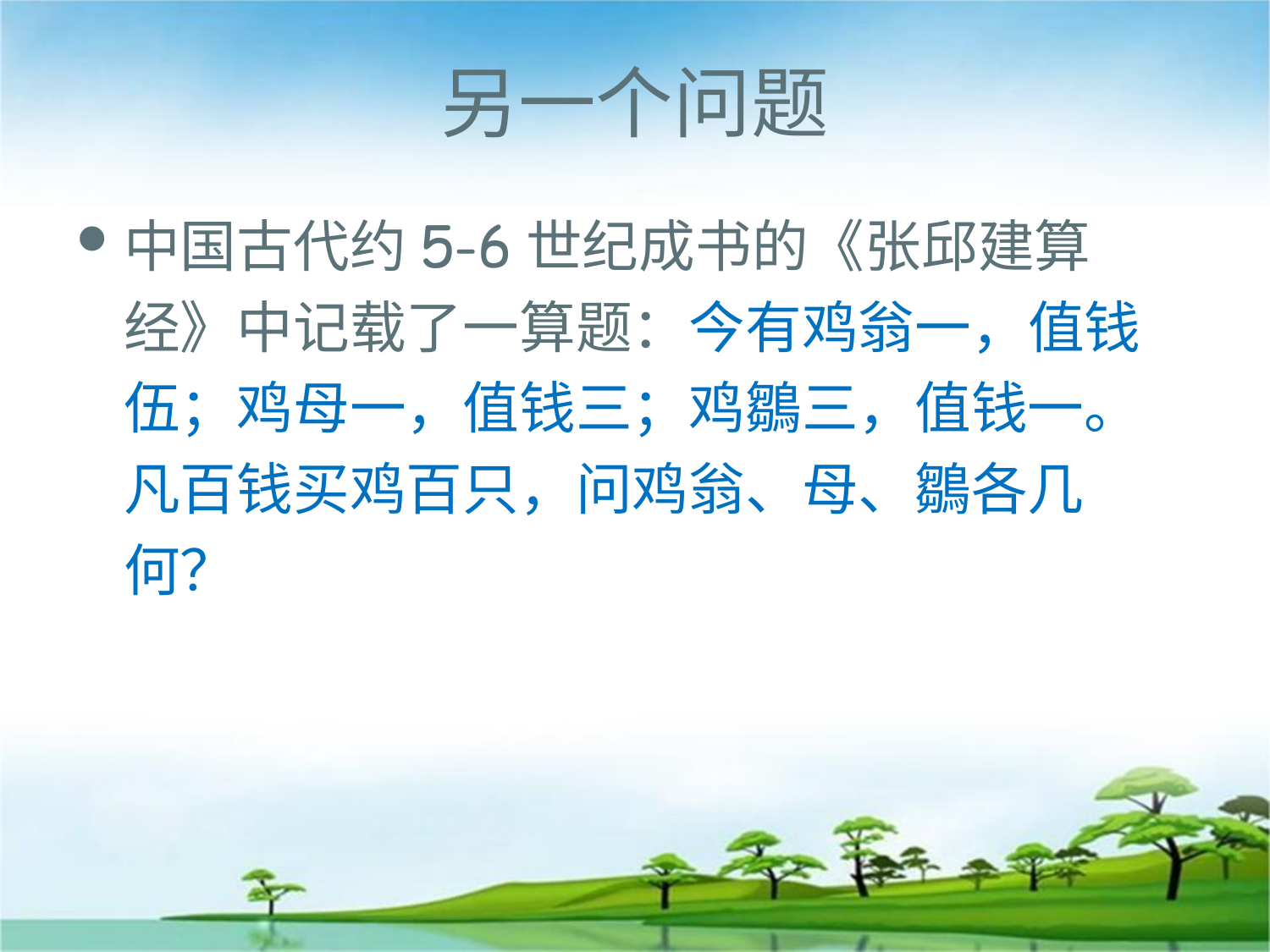

# 另一个问题
中国古代约5-6世纪成书的《张邱建算经》中记载了一算题：今有鸡翁一，值钱伍；鸡母一，值钱三；鸡鶵三，值钱一。凡百钱买鸡百只，问鸡翁、母、鶵各几何？